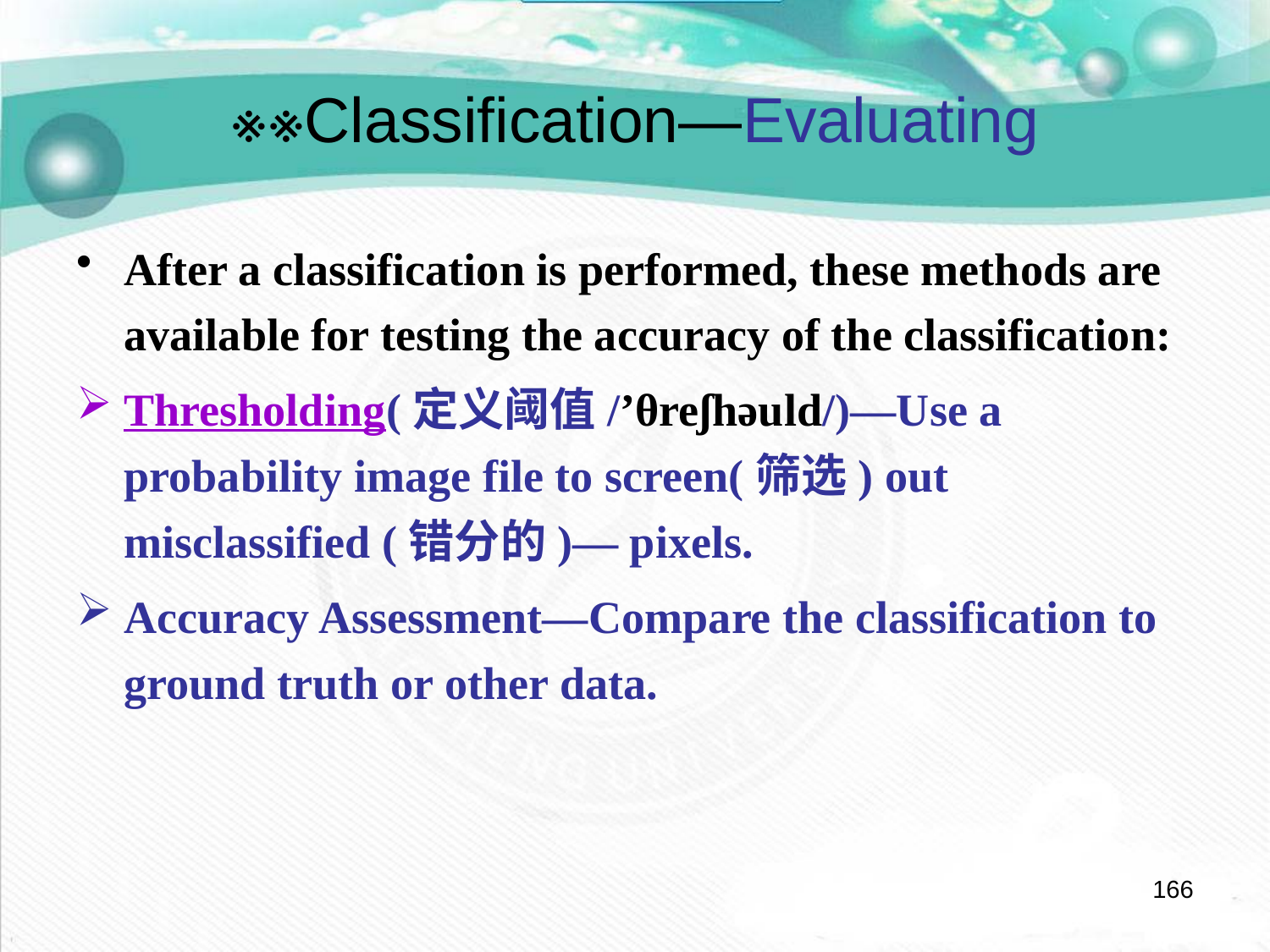

# ※※Classification—Evaluating
After a classification is performed, these methods are available for testing the accuracy of the classification:
Thresholding(定义阈值/’θreʃhəuld/)—Use a probability image file to screen(筛选) out misclassified (错分的)— pixels.
Accuracy Assessment—Compare the classification to ground truth or other data.
166